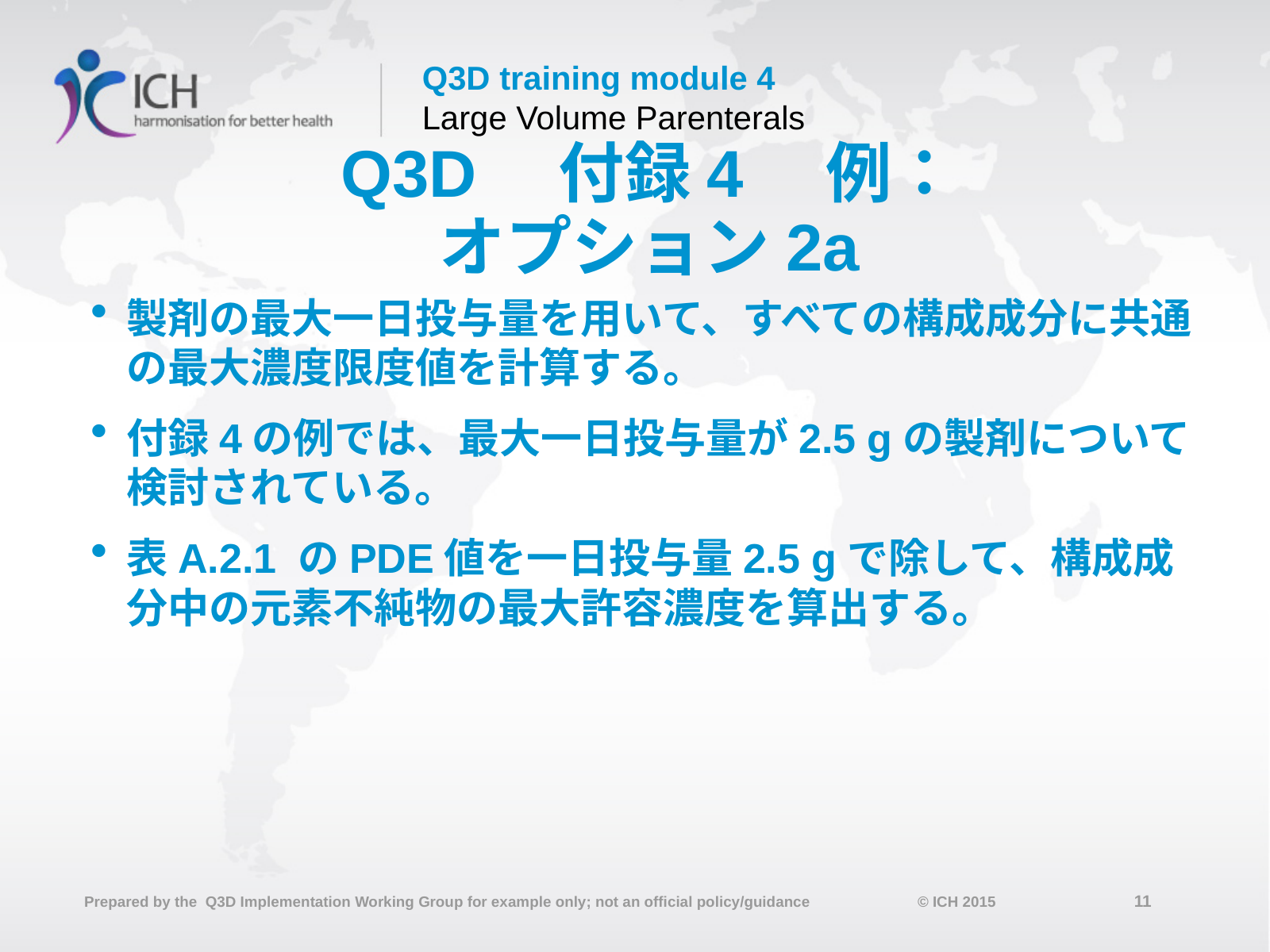

# Q3D　付録4　例： オプション2a
製剤の最大一日投与量を用いて、すべての構成成分に共通の最大濃度限度値を計算する。
付録4の例では、最大一日投与量が2.5 gの製剤について検討されている。
表A.2.1 のPDE値を一日投与量2.5 gで除して、構成成分中の元素不純物の最大許容濃度を算出する。